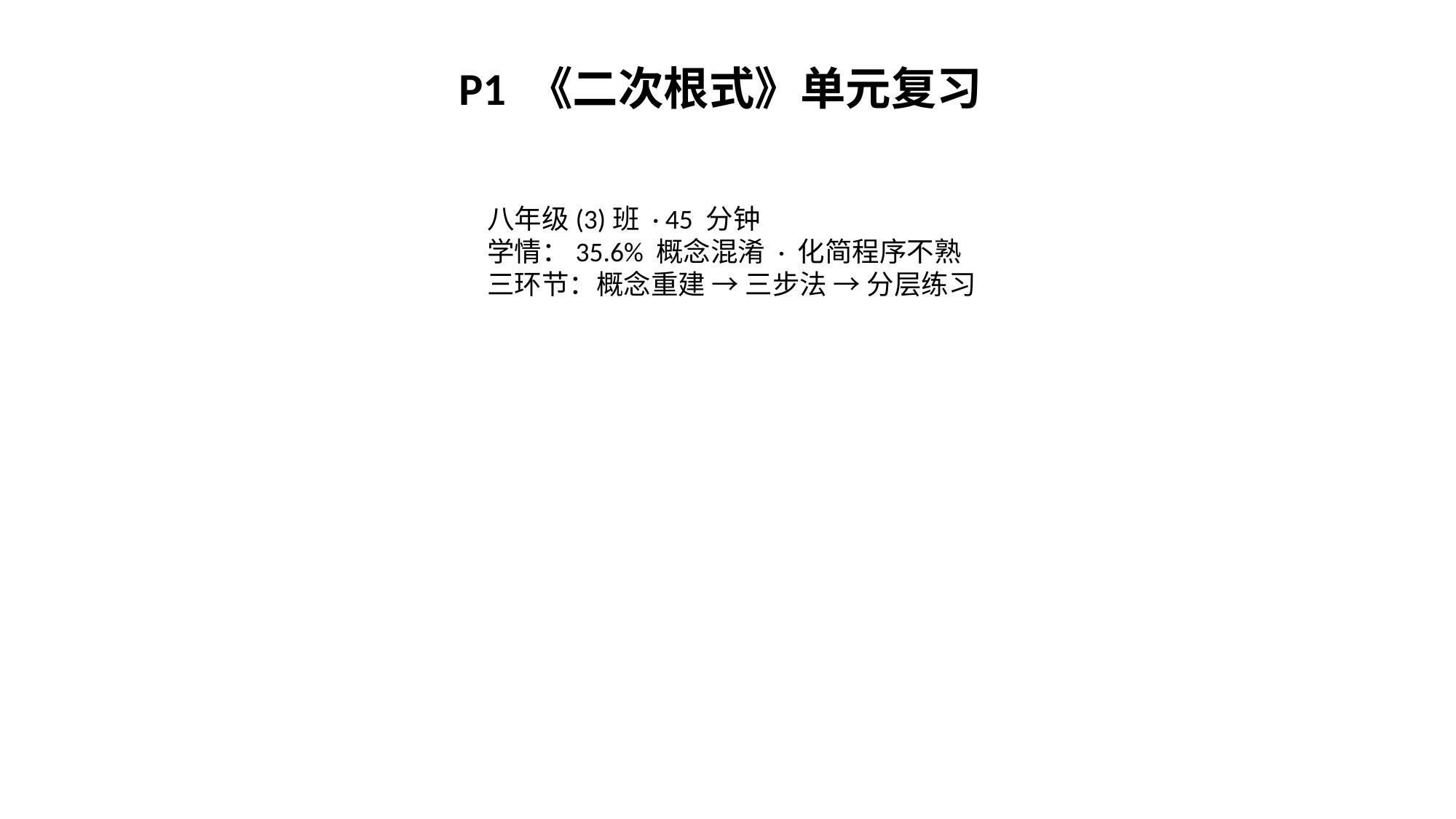

P1 《二次根式》单元复习
八年级(3)班 · 45 分钟
学情：35.6% 概念混淆 · 化简程序不熟
三环节：概念重建 → 三步法 → 分层练习